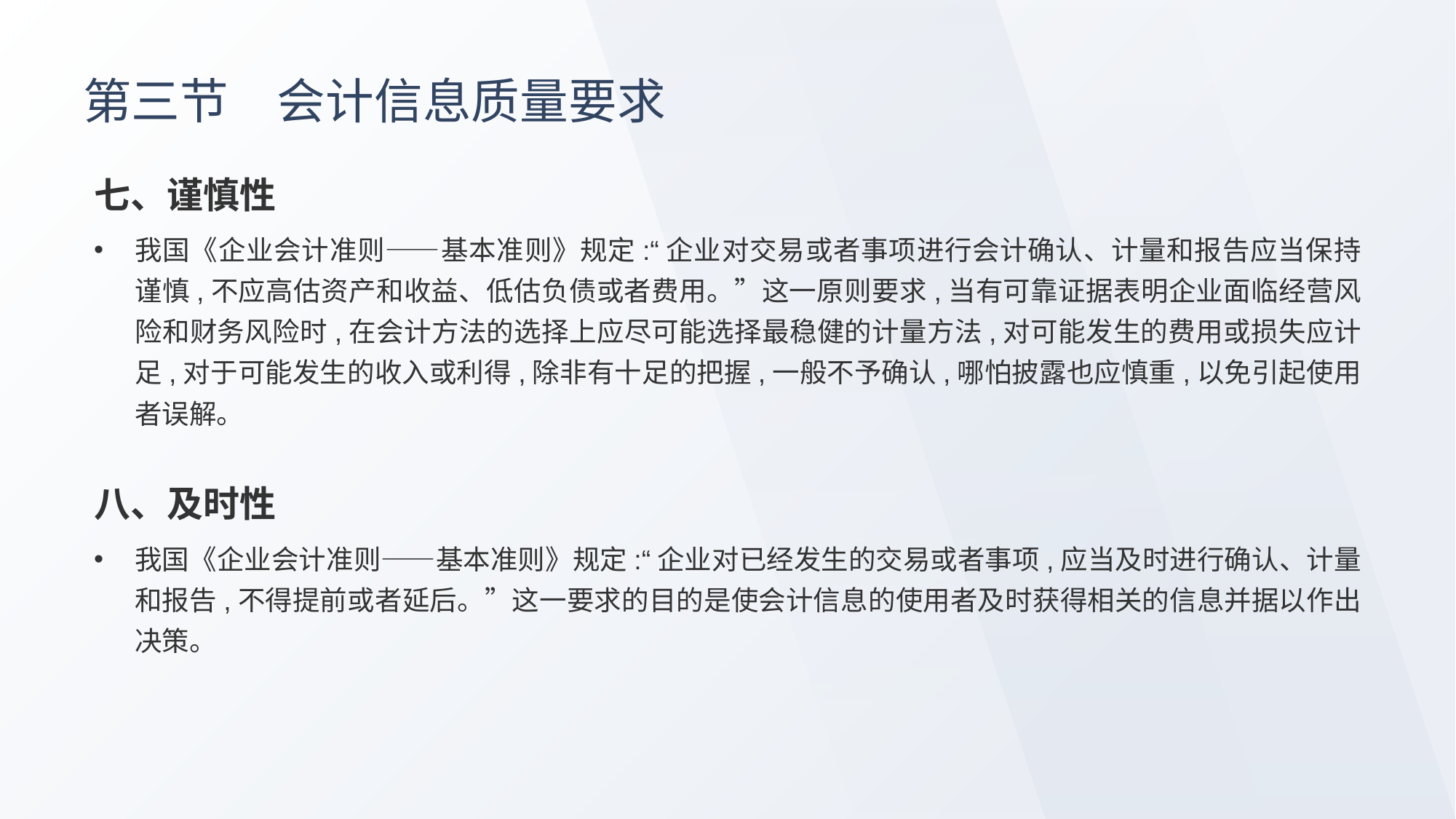

# 第三节　会计信息质量要求
七、谨慎性
我国《企业会计准则——基本准则》规定:“企业对交易或者事项进行会计确认、计量和报告应当保持谨慎,不应高估资产和收益、低估负债或者费用。”这一原则要求,当有可靠证据表明企业面临经营风险和财务风险时,在会计方法的选择上应尽可能选择最稳健的计量方法,对可能发生的费用或损失应计足,对于可能发生的收入或利得,除非有十足的把握,一般不予确认,哪怕披露也应慎重,以免引起使用者误解。
八、及时性
我国《企业会计准则——基本准则》规定:“企业对已经发生的交易或者事项,应当及时进行确认、计量和报告,不得提前或者延后。”这一要求的目的是使会计信息的使用者及时获得相关的信息并据以作出决策。